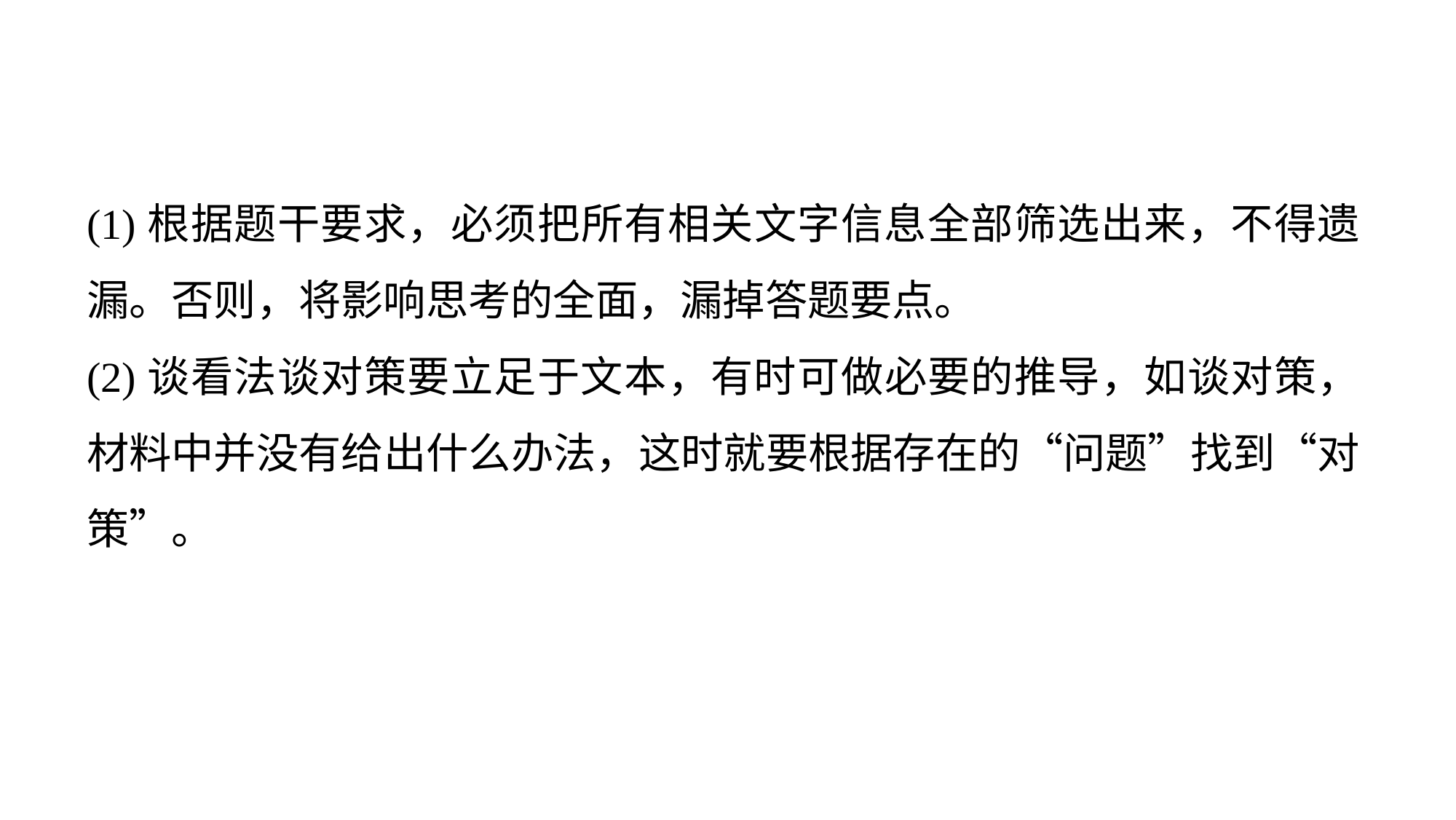

(1)根据题干要求，必须把所有相关文字信息全部筛选出来，不得遗漏。否则，将影响思考的全面，漏掉答题要点。
(2)谈看法谈对策要立足于文本，有时可做必要的推导，如谈对策，材料中并没有给出什么办法，这时就要根据存在的“问题”找到“对策”。